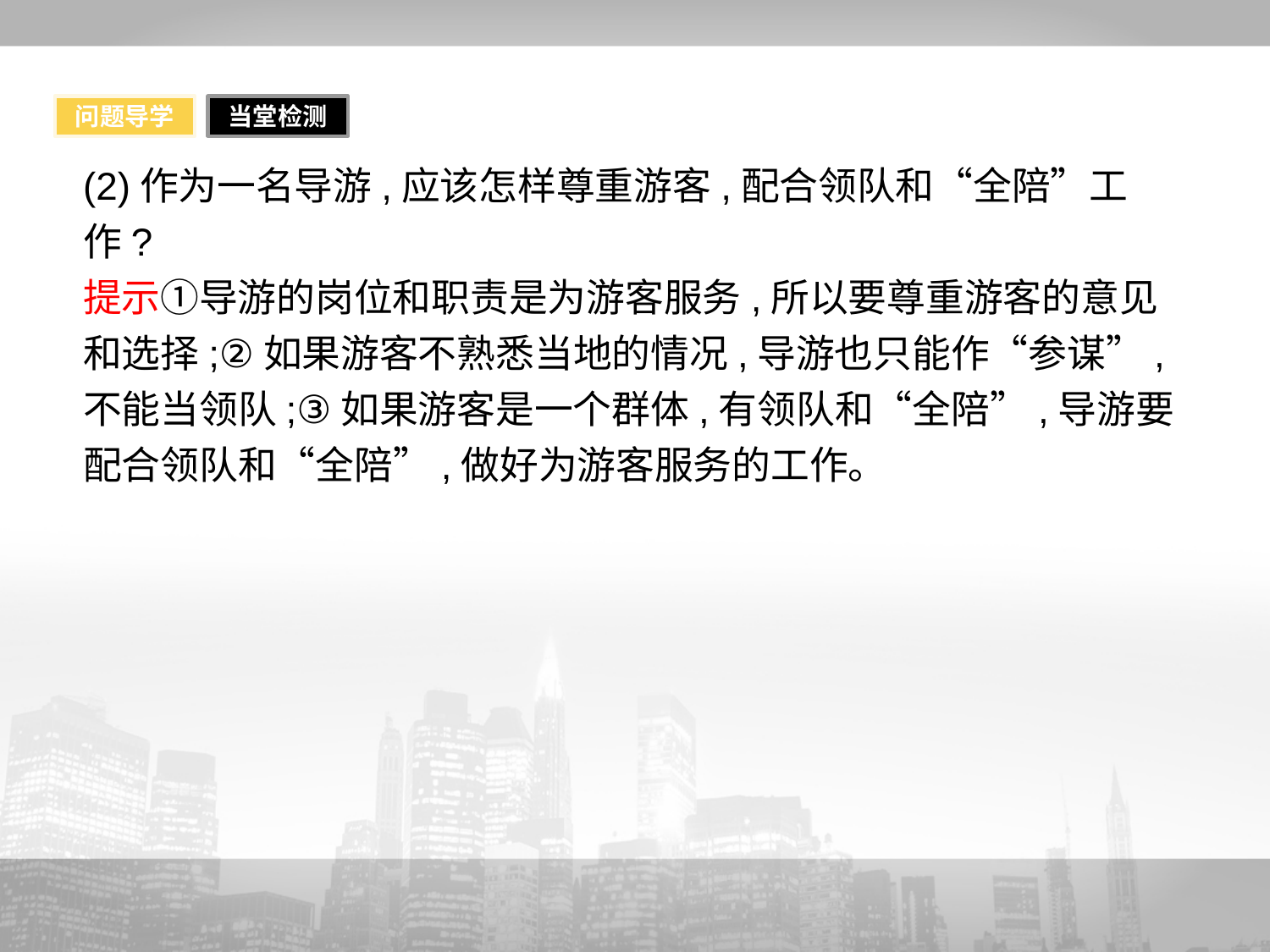

问题导学
当堂检测
(2)作为一名导游,应该怎样尊重游客,配合领队和“全陪”工作?
提示①导游的岗位和职责是为游客服务,所以要尊重游客的意见和选择;②如果游客不熟悉当地的情况,导游也只能作“参谋”,不能当领队;③如果游客是一个群体,有领队和“全陪”,导游要配合领队和“全陪”,做好为游客服务的工作。